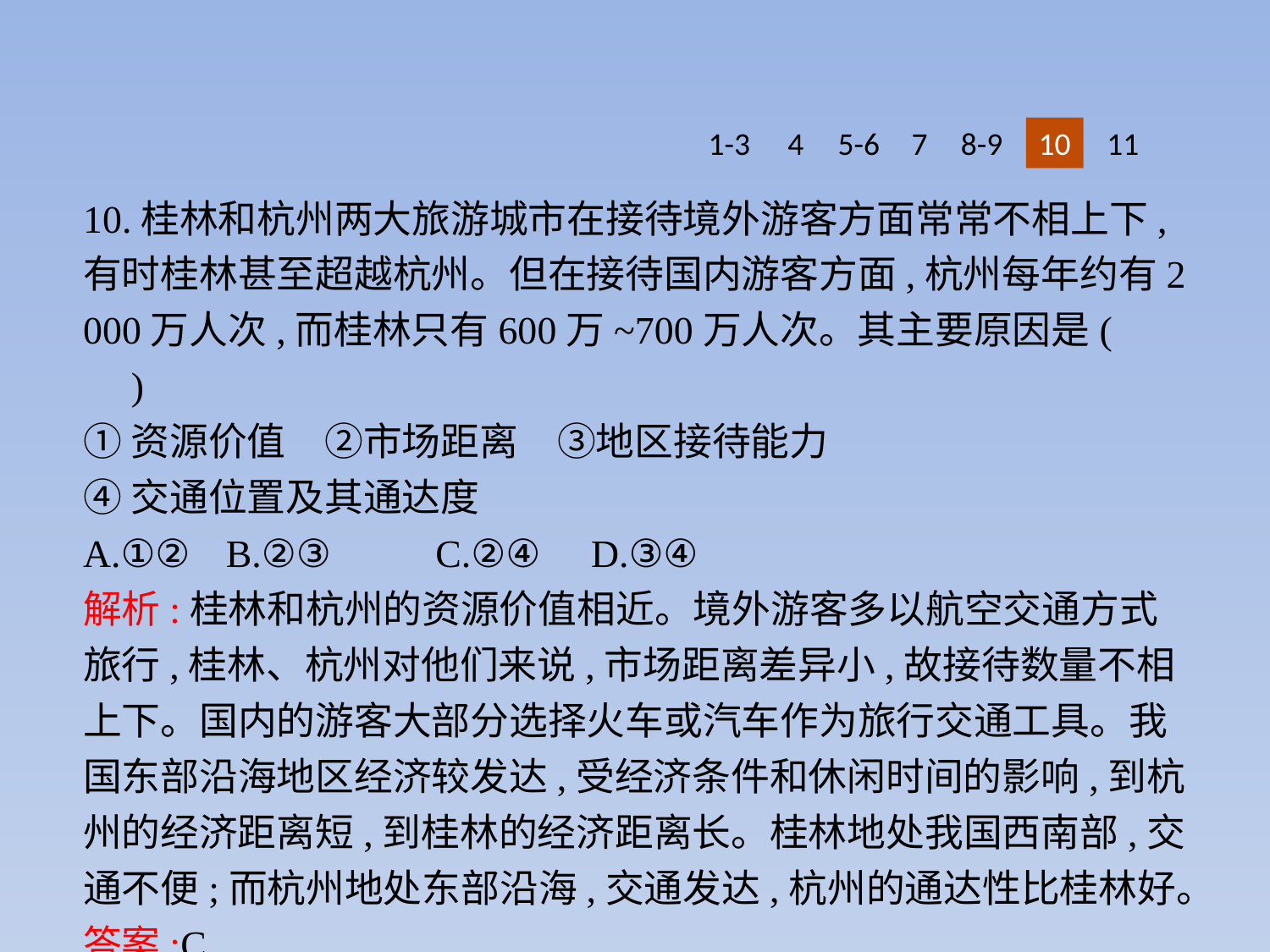

1-3
4
5-6
7
8-9
10
11
10.桂林和杭州两大旅游城市在接待境外游客方面常常不相上下,有时桂林甚至超越杭州。但在接待国内游客方面,杭州每年约有2 000万人次,而桂林只有600万~700万人次。其主要原因是(　　)
①资源价值　②市场距离　③地区接待能力
④交通位置及其通达度
A.①②	B.②③		C.②④	D.③④
解析:桂林和杭州的资源价值相近。境外游客多以航空交通方式旅行,桂林、杭州对他们来说,市场距离差异小,故接待数量不相上下。国内的游客大部分选择火车或汽车作为旅行交通工具。我国东部沿海地区经济较发达,受经济条件和休闲时间的影响,到杭州的经济距离短,到桂林的经济距离长。桂林地处我国西南部,交通不便;而杭州地处东部沿海,交通发达,杭州的通达性比桂林好。
答案:C